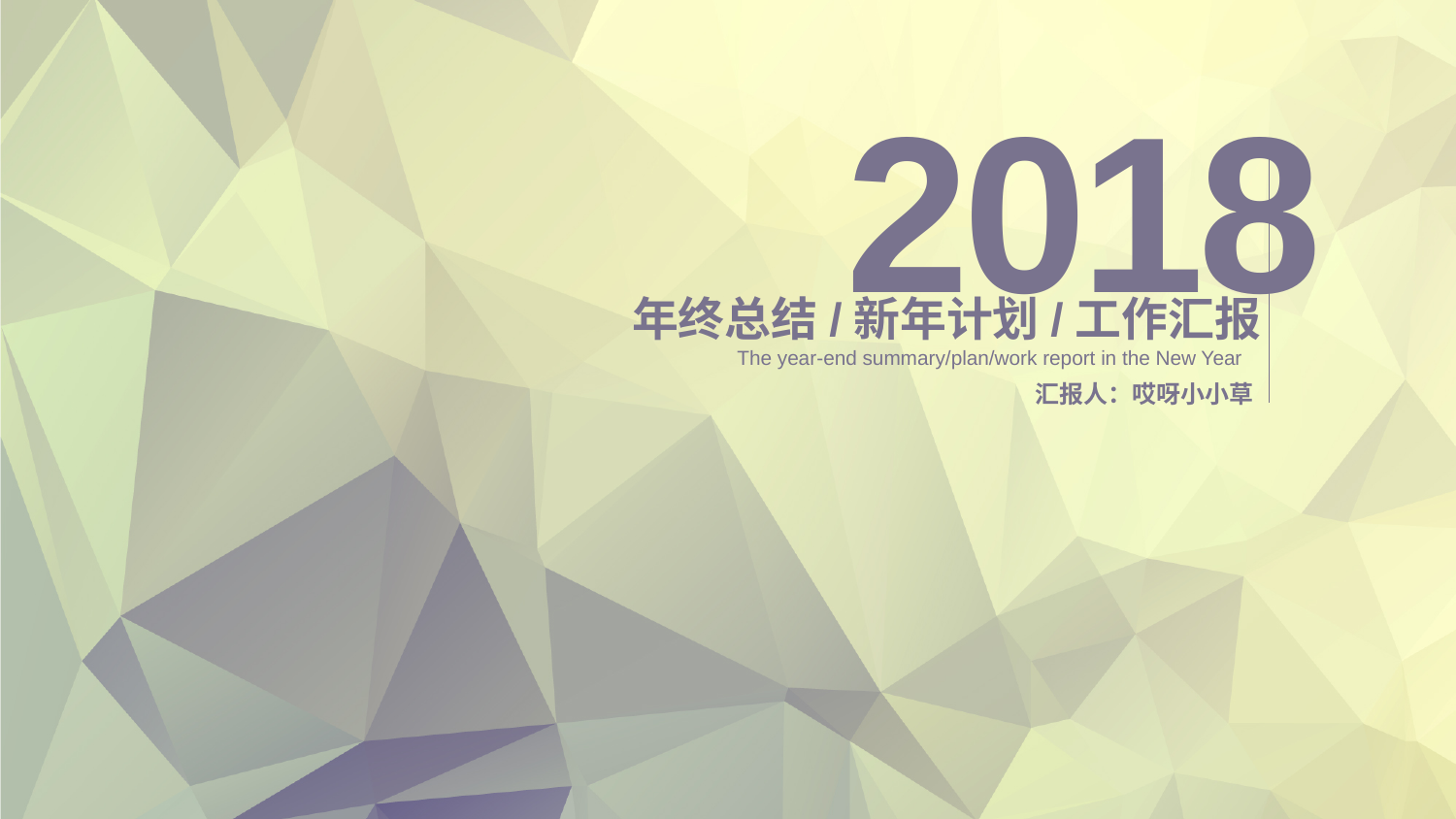

2018
年终总结/新年计划/工作汇报
The year-end summary/plan/work report in the New Year
汇报人：哎呀小小草